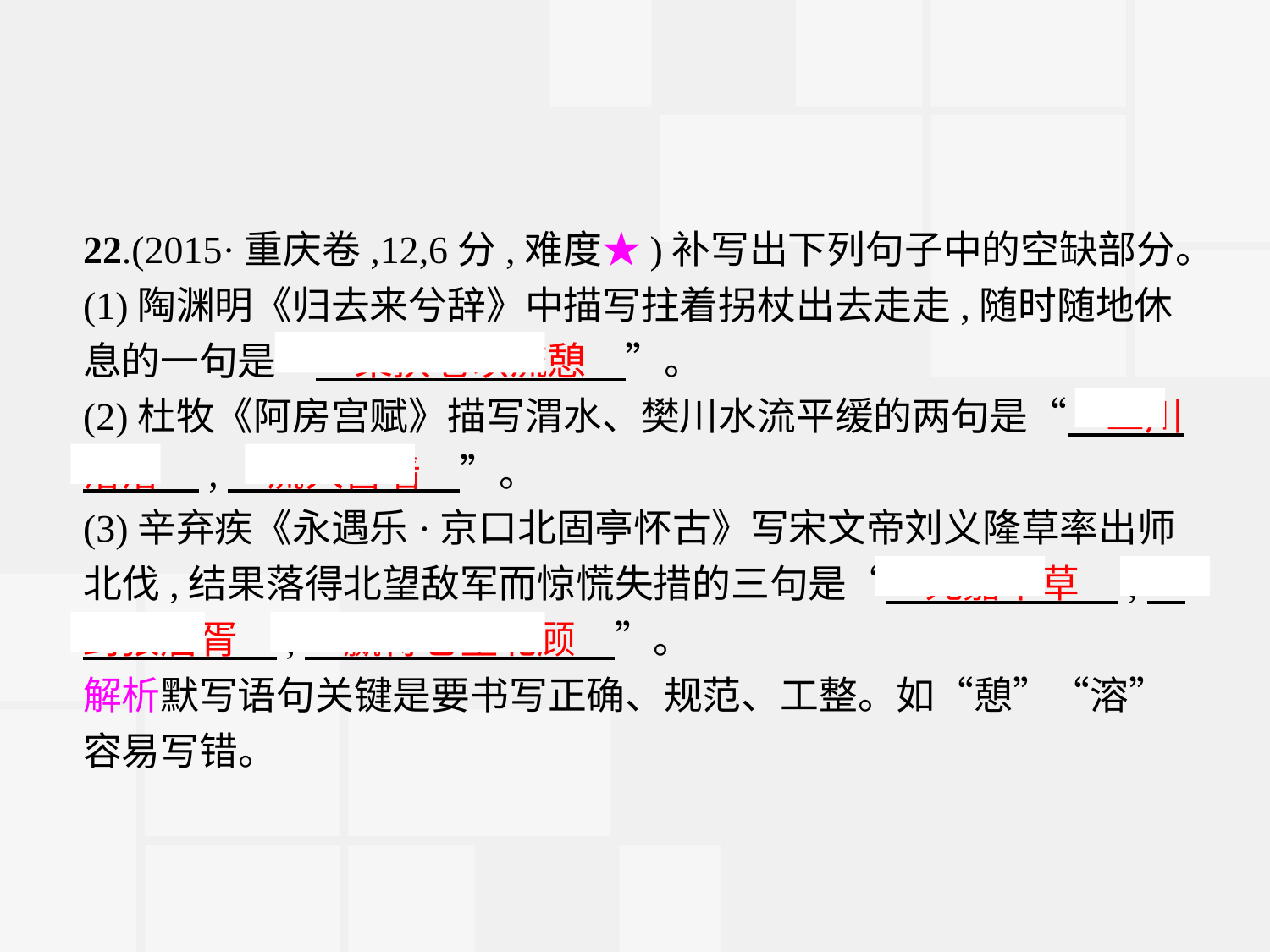

22.(2015·重庆卷,12,6分,难度★)补写出下列句子中的空缺部分。
(1)陶渊明《归去来兮辞》中描写拄着拐杖出去走走,随时随地休息的一句是“　策扶老以流憩　”。
(2)杜牧《阿房宫赋》描写渭水、樊川水流平缓的两句是“　二川溶溶　,　流入宫墙　”。
(3)辛弃疾《永遇乐·京口北固亭怀古》写宋文帝刘义隆草率出师北伐,结果落得北望敌军而惊慌失措的三句是“　元嘉草草　,　封狼居胥　,　赢得仓皇北顾　”。
解析默写语句关键是要书写正确、规范、工整。如“憩”“溶”容易写错。